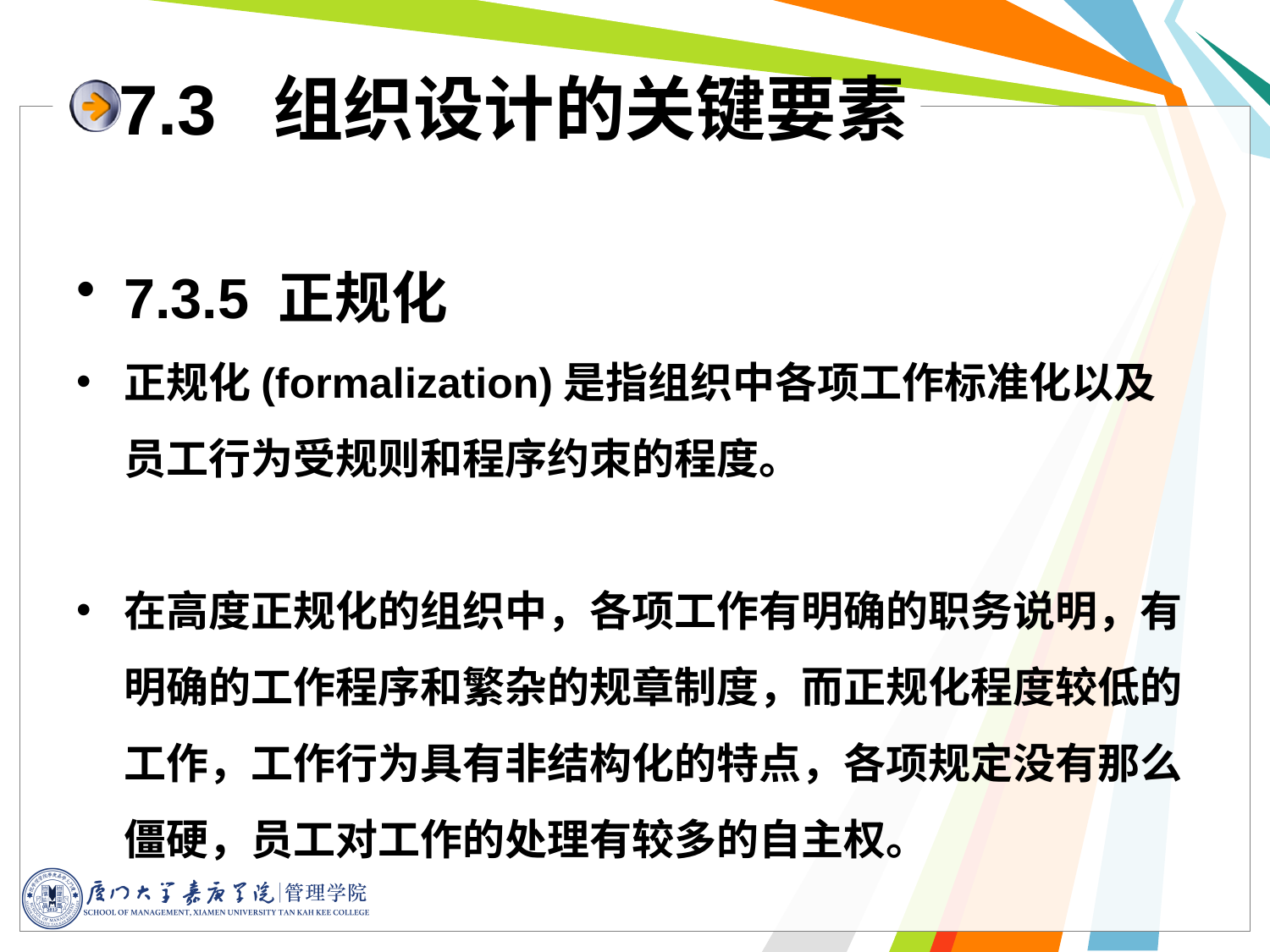

# 7.3  组织设计的关键要素
7.3.5 正规化
正规化(formalization)是指组织中各项工作标准化以及员工行为受规则和程序约朿的程度。

在高度正规化的组织中，各项工作有明确的职务说明，有明确的工作程序和繁杂的规章制度，而正规化程度较低的工作，工作行为具有非结构化的特点，各项规定没有那么僵硬，员工对工作的处理有较多的自主权。